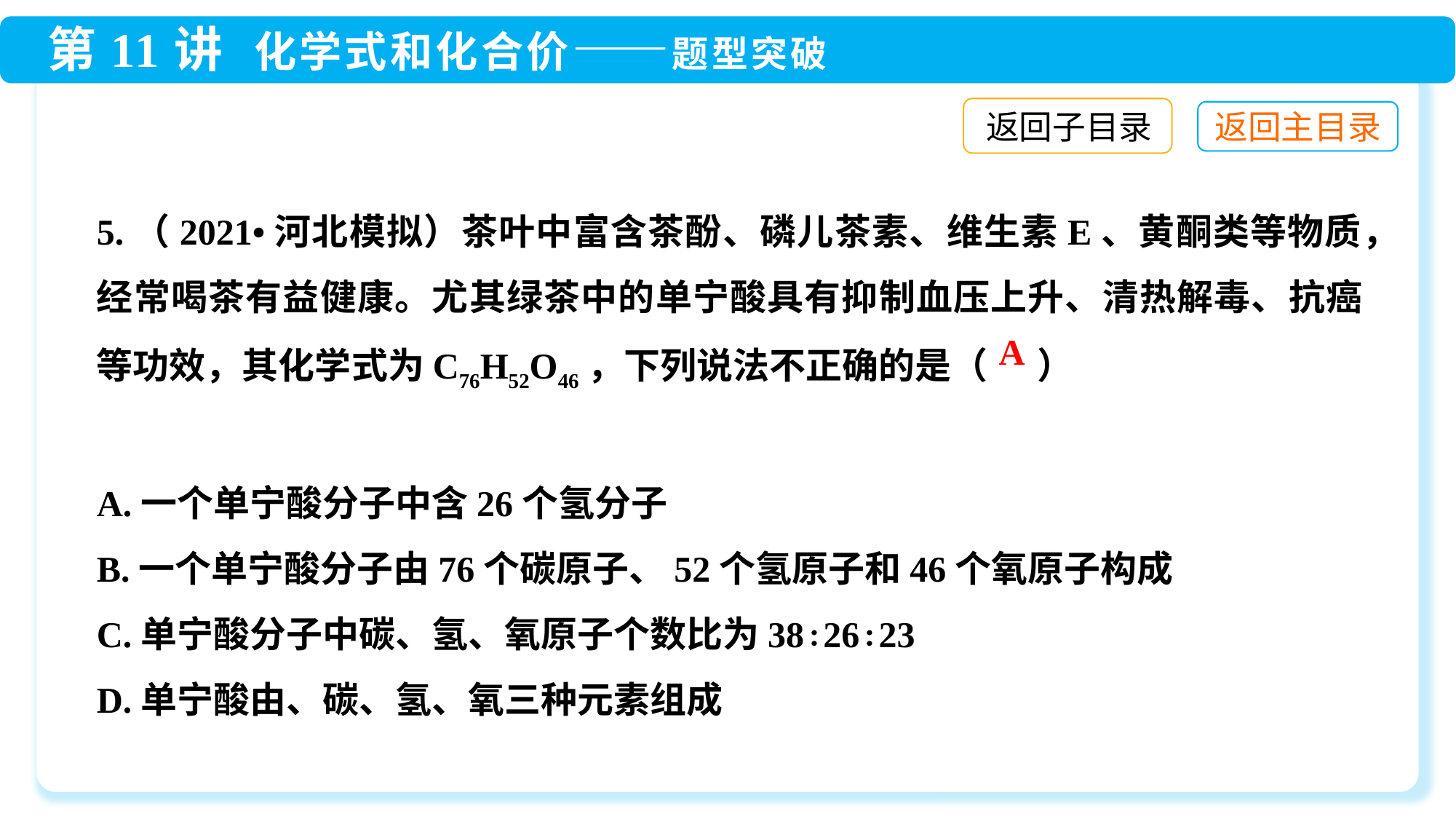

返回子目录
5.（2021•河北模拟）茶叶中富含茶酚、磷儿茶素、维生素E、黄酮类等物质，经常喝茶有益健康。尤其绿茶中的单宁酸具有抑制血压上升、清热解毒、抗癌等功效，其化学式为C76H52O46，下列说法不正确的是（      ）

A.一个单宁酸分子中含26个氢分子
B.一个单宁酸分子由76个碳原子、52个氢原子和46个氧原子构成
C.单宁酸分子中碳、氢、氧原子个数比为38∶26∶23
D.单宁酸由、碳、氢、氧三种元素组成
A